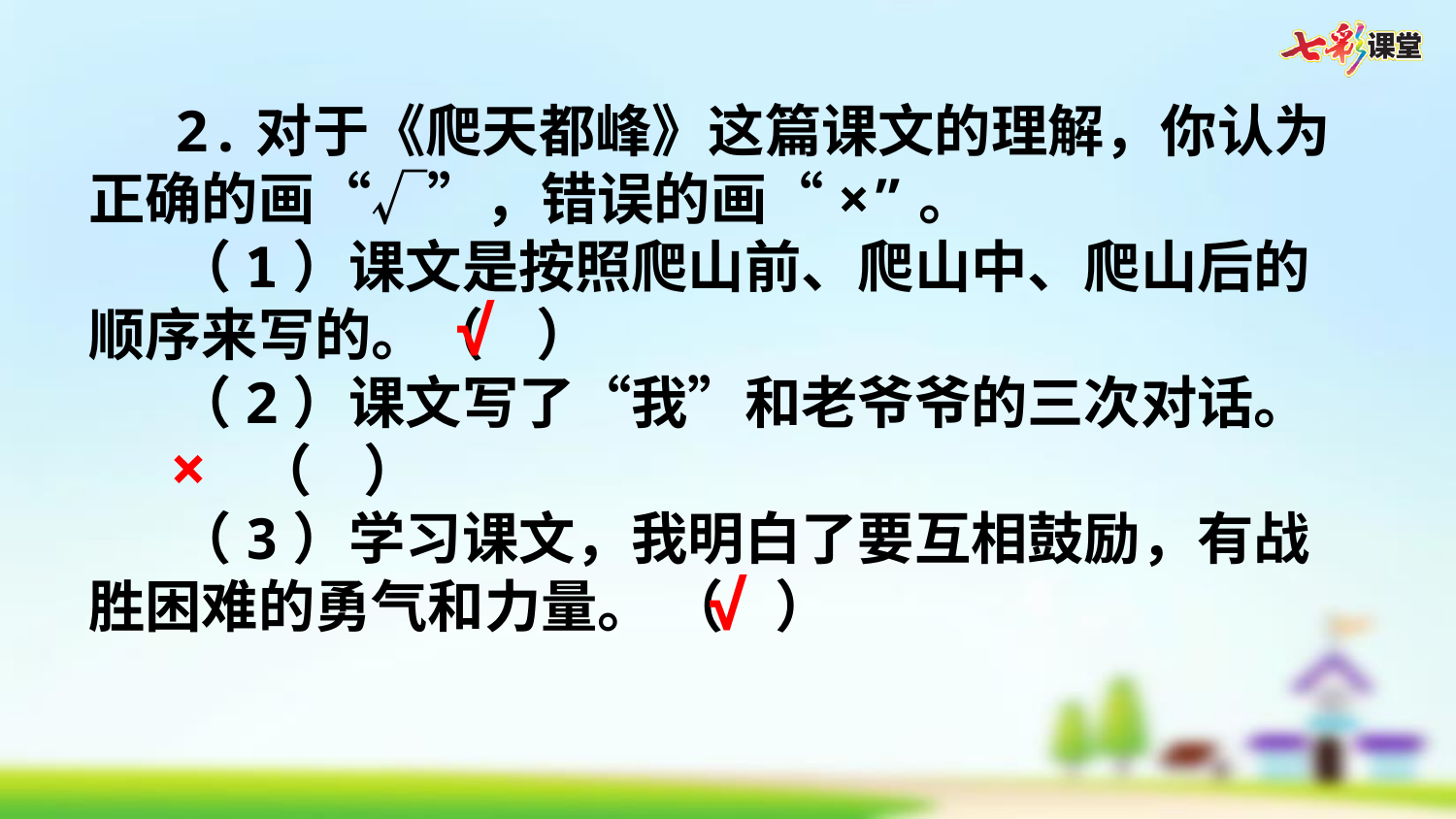

2.对于《爬天都峰》这篇课文的理解，你认为正确的画“√”，错误的画“×”。
（1）课文是按照爬山前、爬山中、爬山后的顺序来写的。（    ）
（2）课文写了“我”和老爷爷的三次对话。                （    ）
（3）学习课文，我明白了要互相鼓励，有战胜困难的勇气和力量。 （    ）

√
×
√